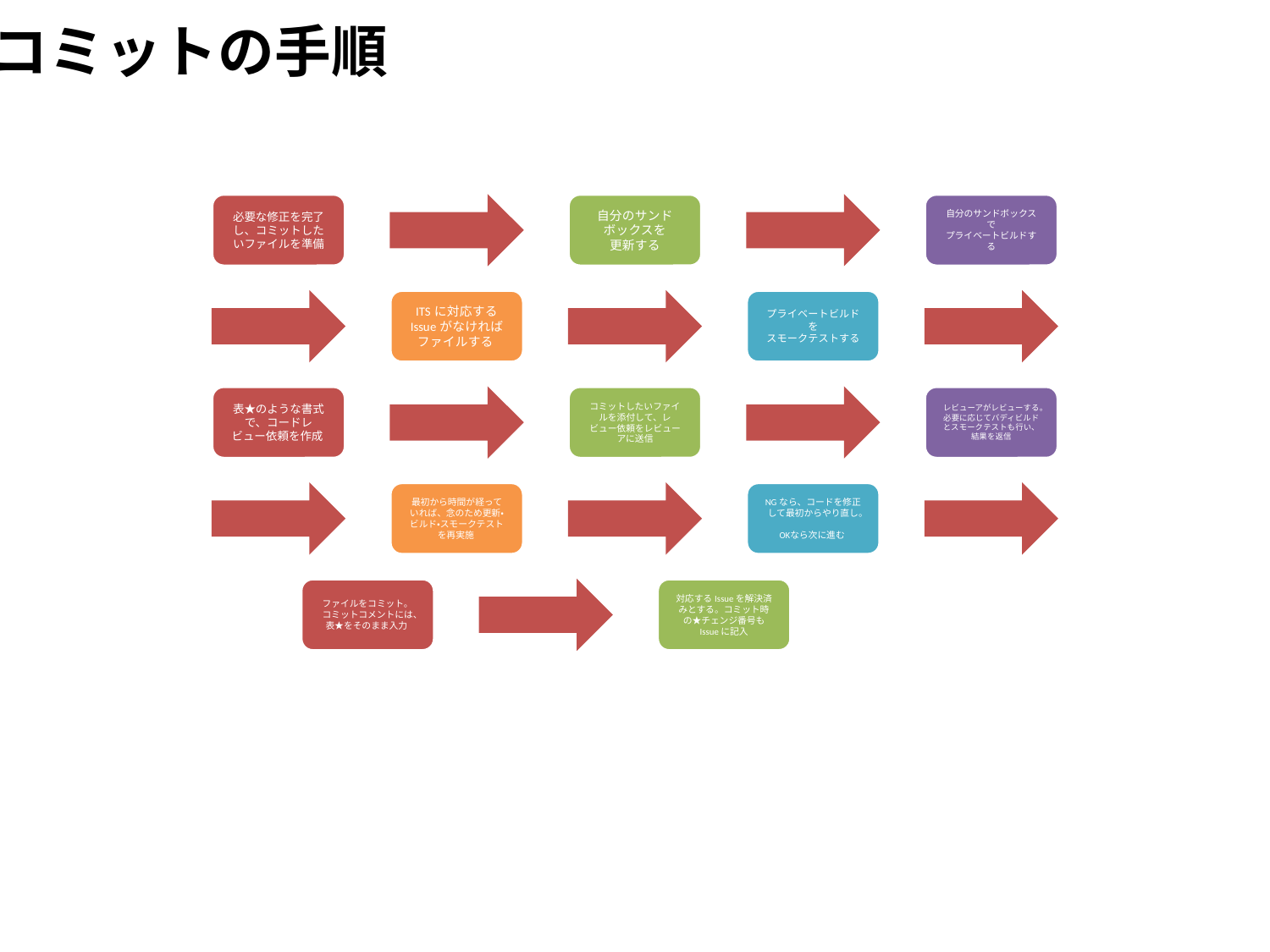

コミットの手順
自分のサンドボックスを
更新する
自分のサンドボックスで
プライベートビルドする
プライベートビルドを
スモークテストする
ITS に対応する Issue がなければファイルする
表★のような書式で、コードレビュー依頼を作成
コミットしたいファイルを添付して、レビュー依頼をレビューアに送信
NG なら、コードを修正して最初からやり直し。
OKなら次に進む
最初から時間が経っていれば、念のため更新・ビルド・スモークテストを再実施
ファイルをコミット。コミットコメントには、表★をそのまま入力
対応する Issue を解決済みとする。コミット時の★チェンジ番号も Issue に記入
レビューアがレビューする。必要に応じてバディビルドとスモークテストも行い、結果を返信
必要な修正を完了し、コミットしたいファイルを準備